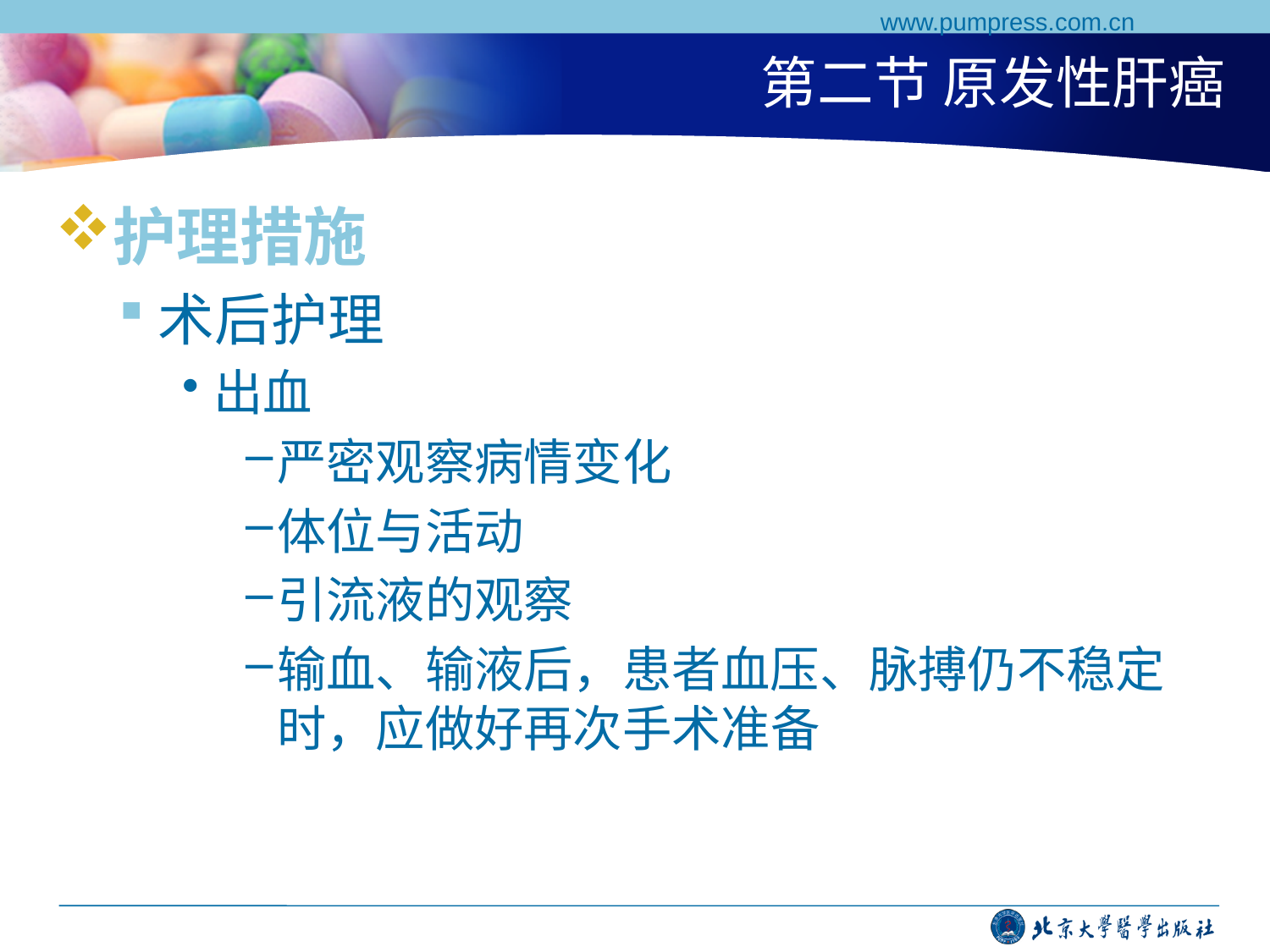

www.pumpress.com.cn
# 第二节 原发性肝癌
护理措施
术后护理
出血
严密观察病情变化
体位与活动
引流液的观察
输血、输液后，患者血压、脉搏仍不稳定时，应做好再次手术准备